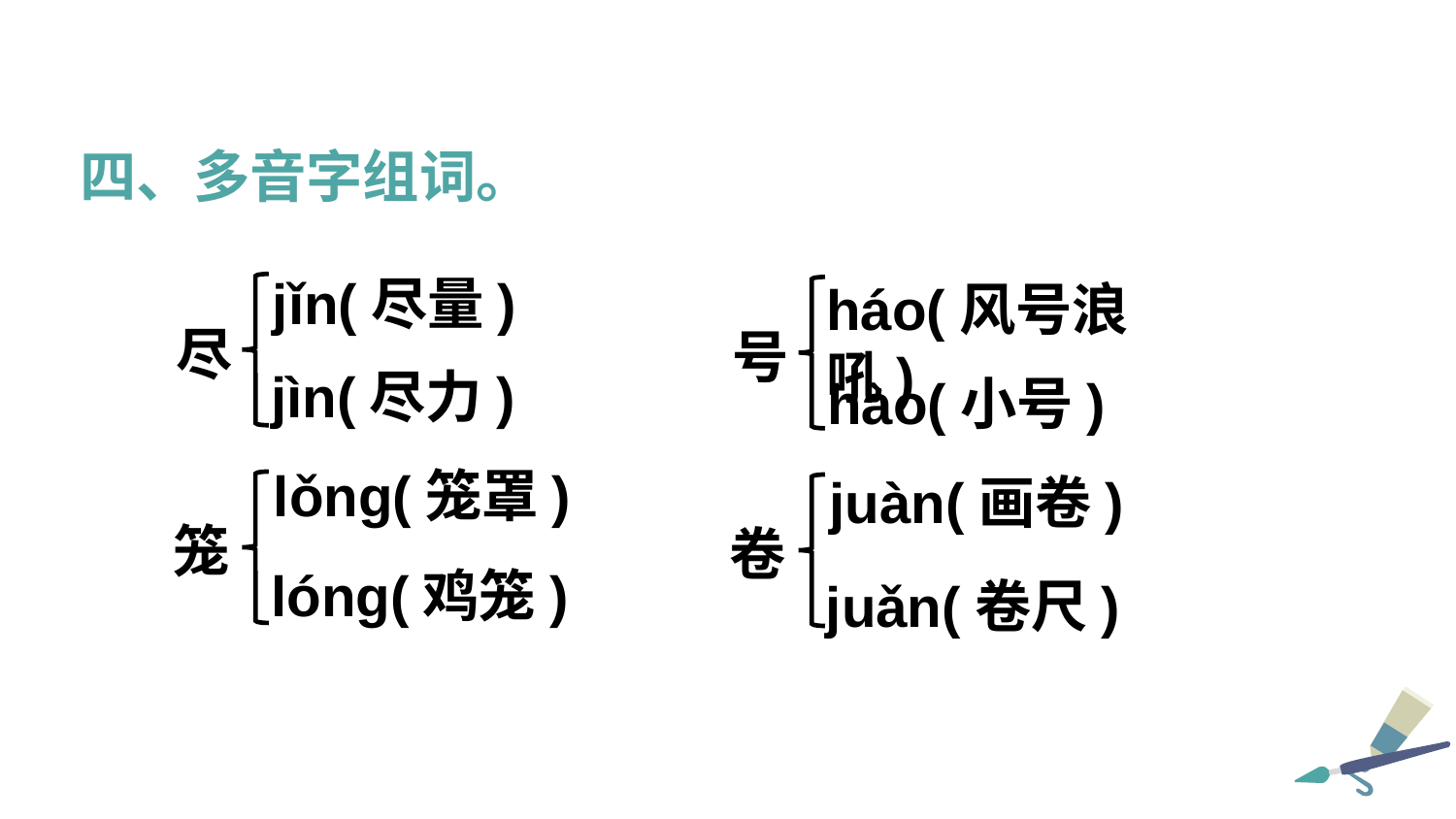

四、多音字组词。
jǐn(尽量)
háo(风号浪吼)

尽
号
jìn(尽力)
hào(小号)
lǒng(笼罩)
juàn(画卷)

笼
卷
lóng(鸡笼)
juǎn(卷尺)